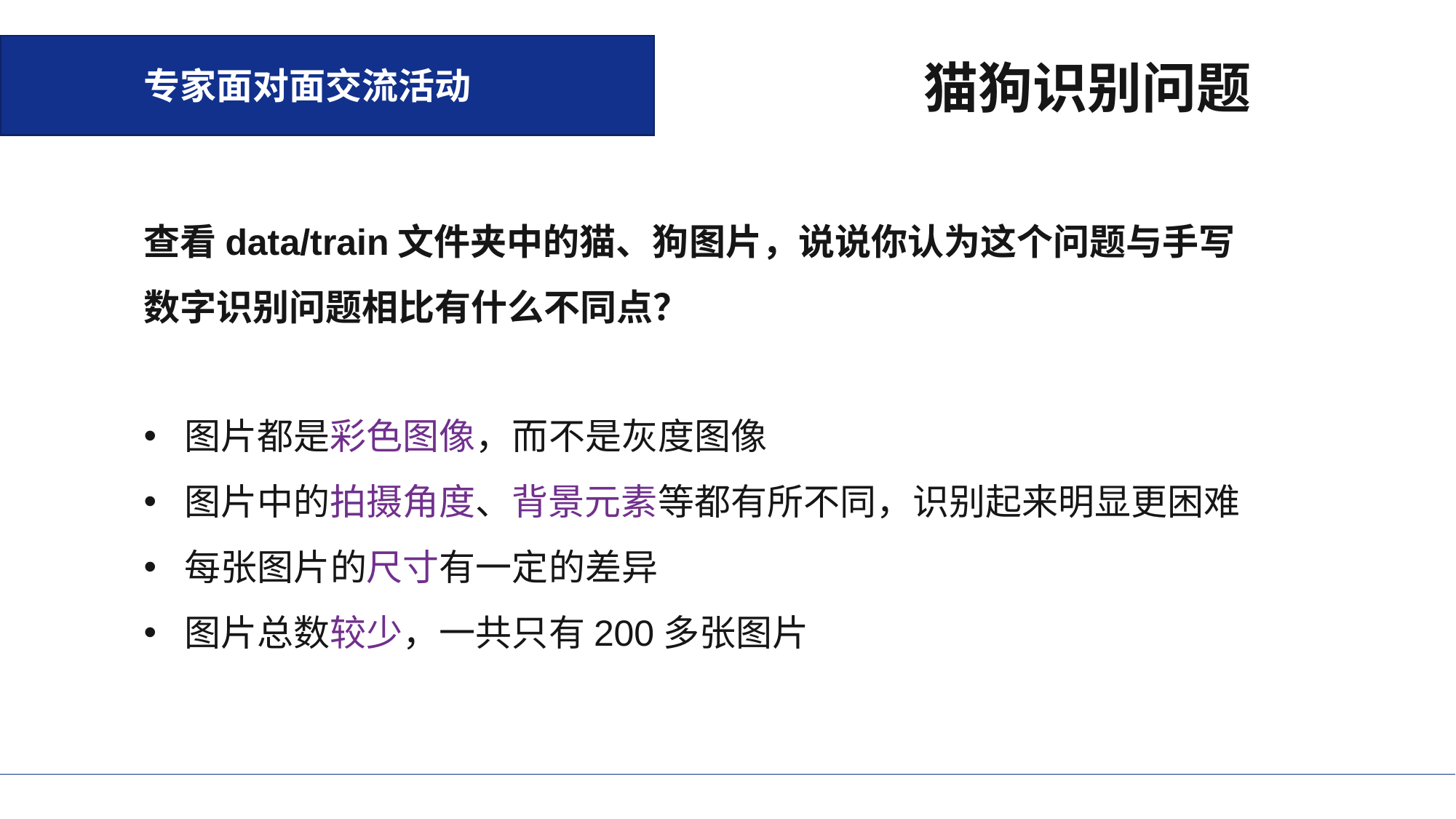

专家面对面交流活动
猫狗识别问题

查看data/train文件夹中的猫、狗图片，说说你认为这个问题与手写数字识别问题相比有什么不同点？
图片都是彩色图像，而不是灰度图像
图片中的拍摄角度、背景元素等都有所不同，识别起来明显更困难
每张图片的尺寸有一定的差异
图片总数较少，一共只有200多张图片